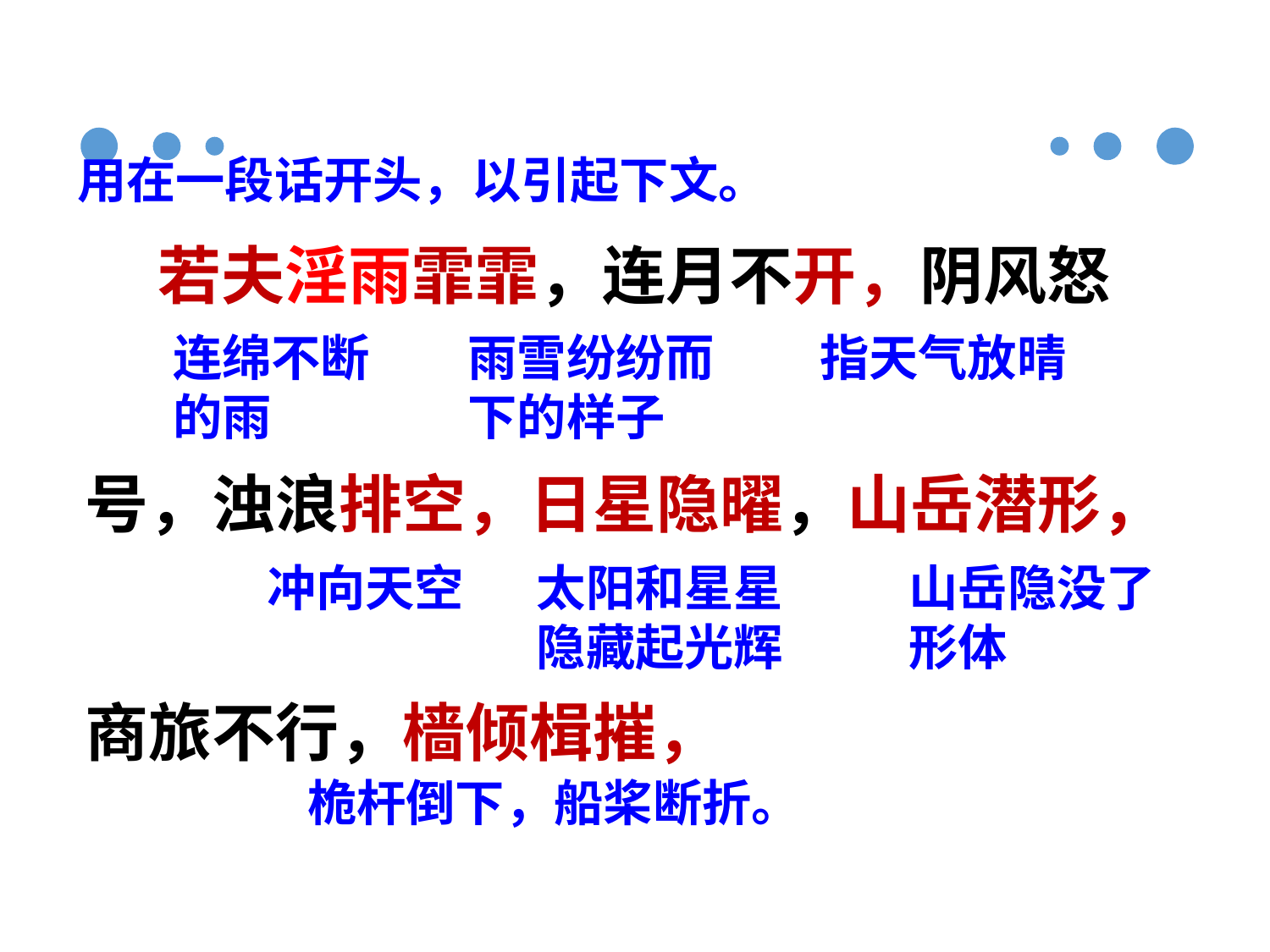

用在一段话开头，以引起下文。
    若夫淫雨霏霏，连月不开，阴风怒

号，浊浪排空，日星隐曜，山岳潜形，

商旅不行，樯倾楫摧，
连绵不断的雨
雨雪纷纷而下的样子
指天气放晴
冲向天空
太阳和星星隐藏起光辉
山岳隐没了形体
桅杆倒下，船桨断折。